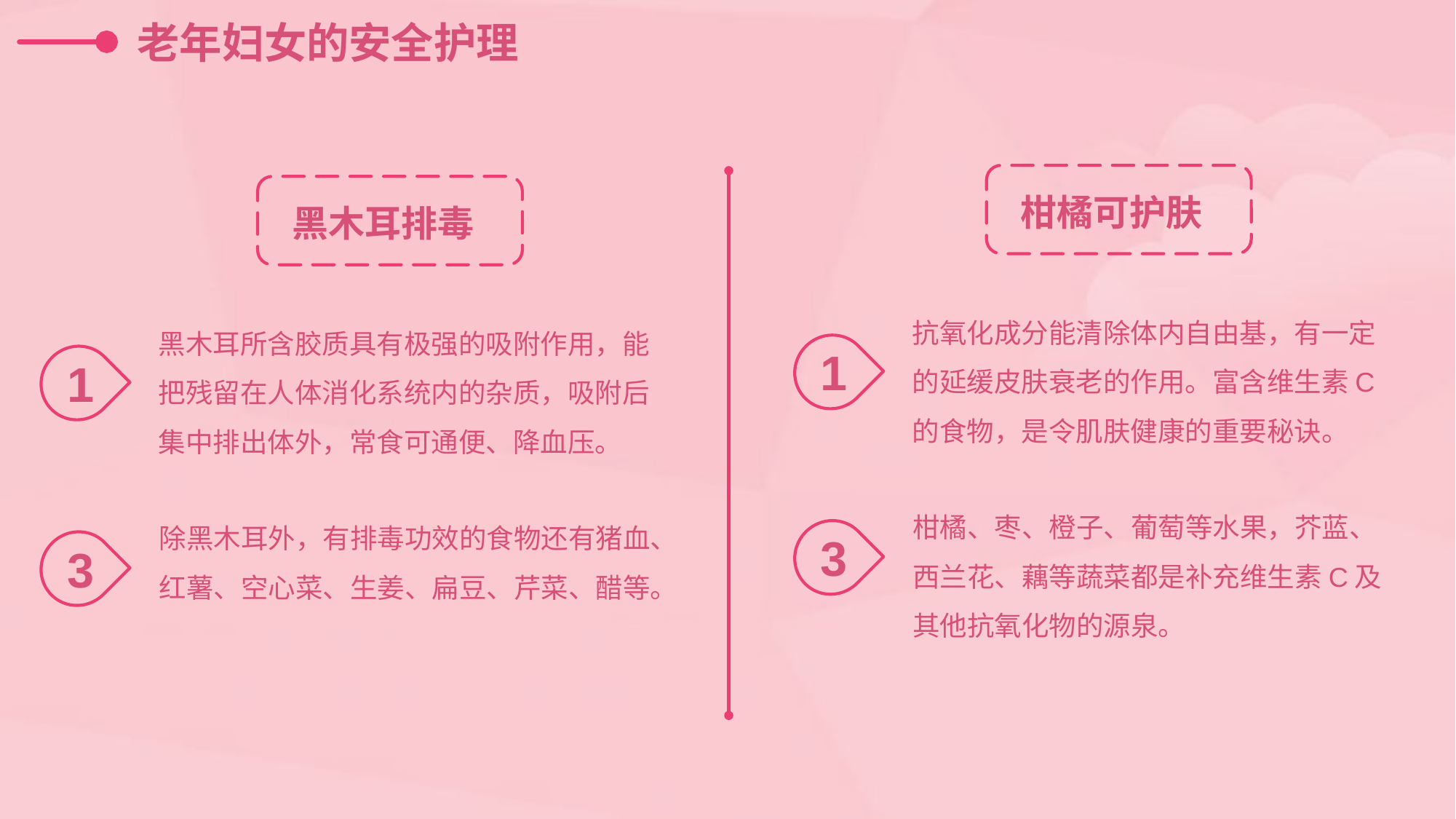

老年妇女的安全护理

柑橘可护肤

黑木耳排毒
抗氧化成分能清除体内自由基，有一定的延缓皮肤衰老的作用。富含维生素C的食物，是令肌肤健康的重要秘诀。

1
黑木耳所含胶质具有极强的吸附作用，能把残留在人体消化系统内的杂质，吸附后集中排出体外，常食可通便、降血压。

1
柑橘、枣、橙子、葡萄等水果，芥蓝、西兰花、藕等蔬菜都是补充维生素C及其他抗氧化物的源泉。

3
除黑木耳外，有排毒功效的食物还有猪血、红薯、空心菜、生姜、扁豆、芹菜、醋等。

3